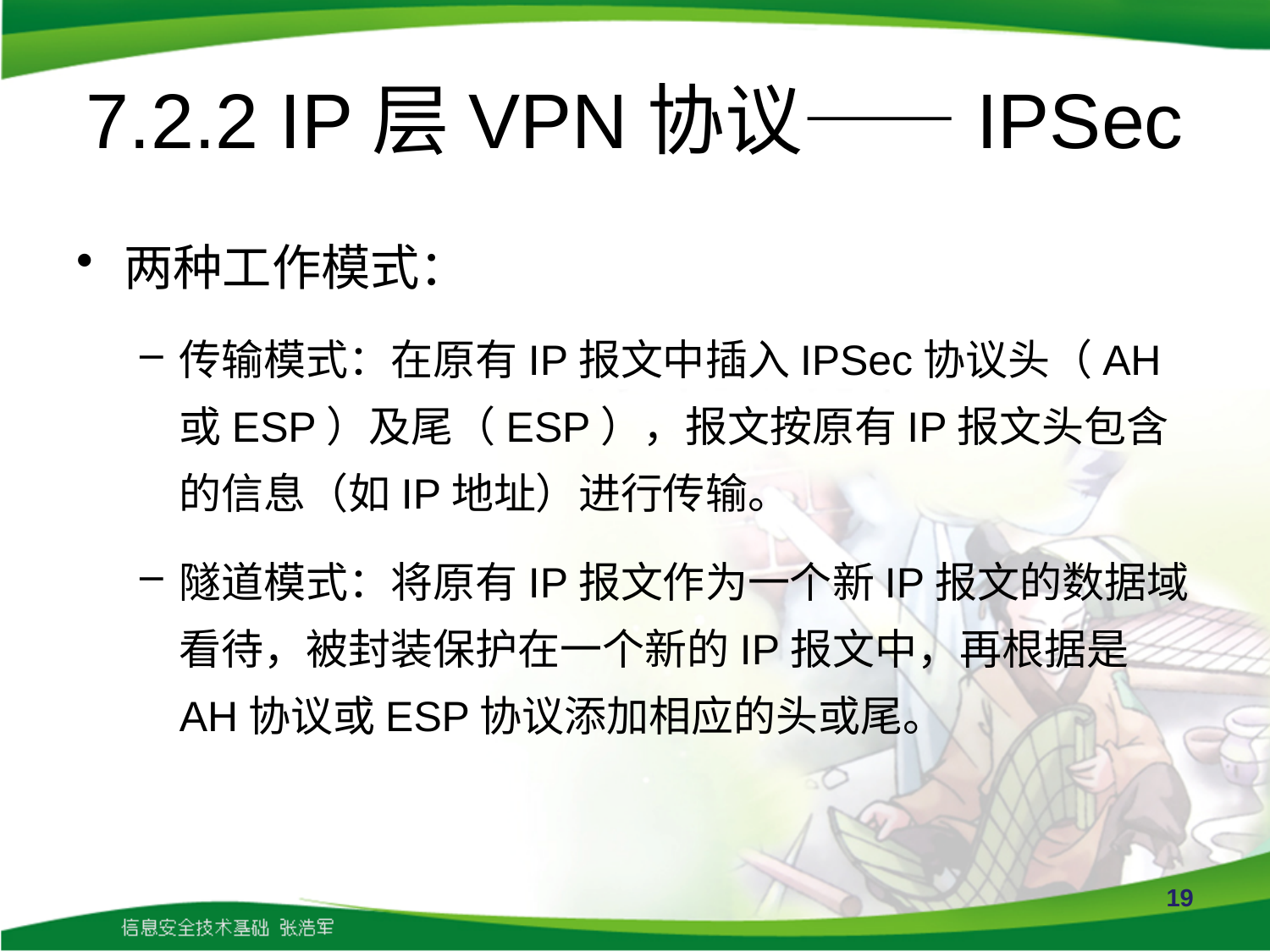

# 7.2.2 IP层VPN协议——IPSec
两种工作模式：
传输模式：在原有IP报文中插入IPSec协议头（AH或ESP）及尾（ESP），报文按原有IP报文头包含的信息（如IP地址）进行传输。
隧道模式：将原有IP报文作为一个新IP报文的数据域看待，被封装保护在一个新的IP报文中，再根据是AH协议或ESP协议添加相应的头或尾。

19